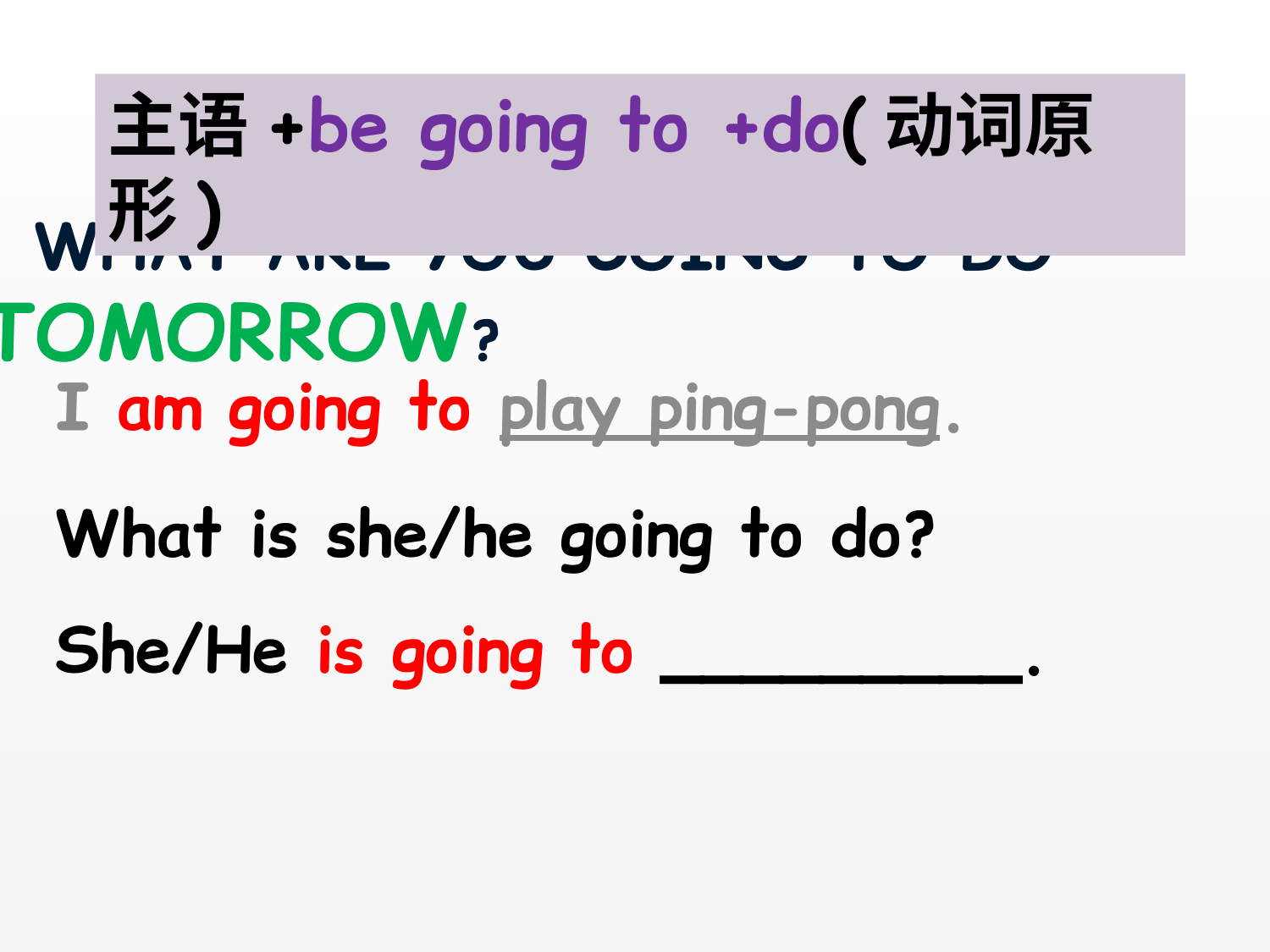

主语+be going to +do(动词原形)
# What are you going to do tomorrow?
I am going to play ping-pong.

What is she/he going to do?
She/He is going to _________.